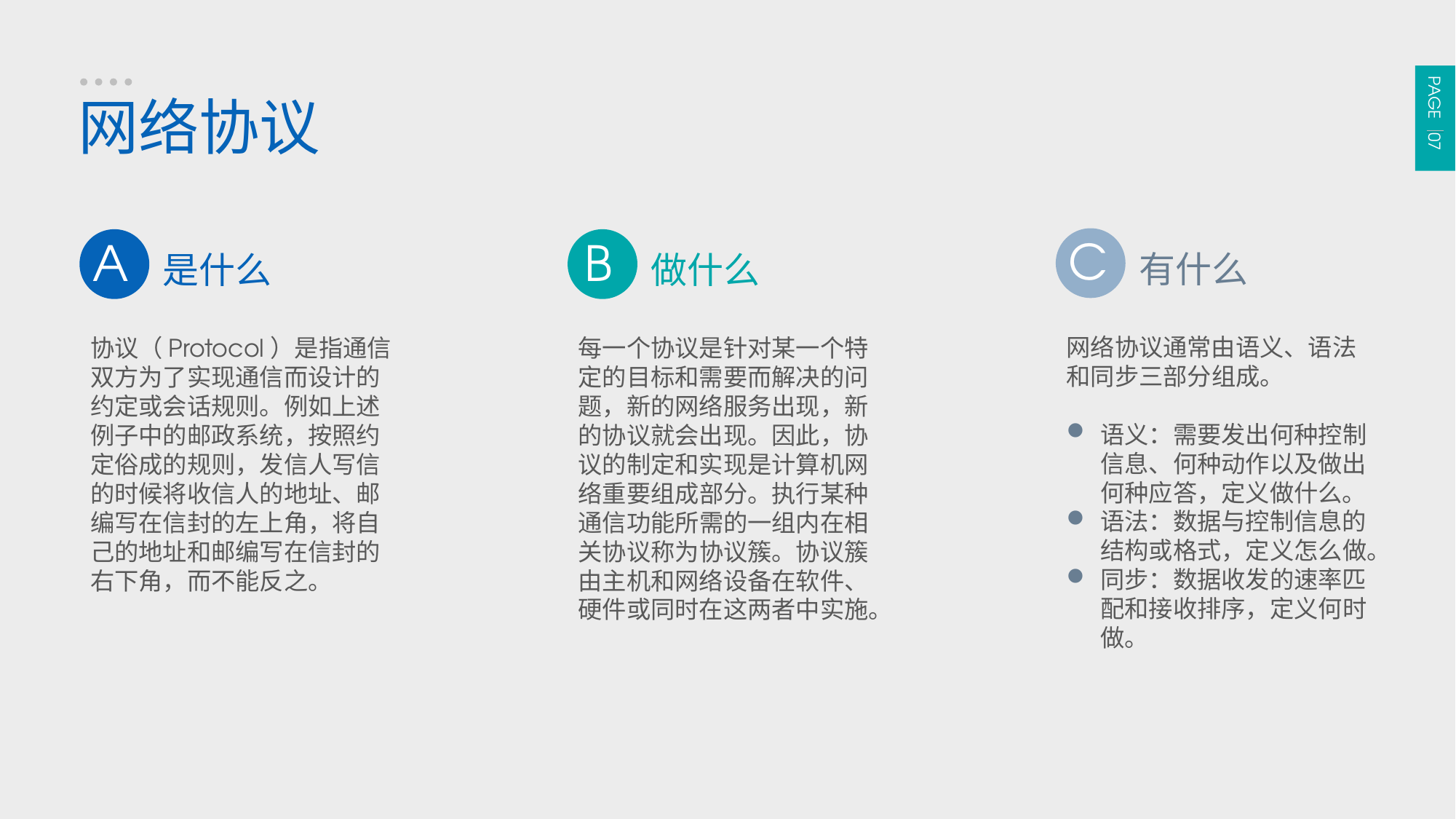

PAGE   07
网络协议
C

有什么
网络协议通常由语义、语法和同步三部分组成。

语义：需要发出何种控制信息、何种动作以及做出何种应答，定义做什么。
语法：数据与控制信息的结构或格式，定义怎么做。
同步：数据收发的速率匹配和接收排序，定义何时做。
A

是什么
协议（Protocol）是指通信双方为了实现通信而设计的约定或会话规则。例如上述例子中的邮政系统，按照约定俗成的规则，发信人写信的时候将收信人的地址、邮编写在信封的左上角，将自己的地址和邮编写在信封的右下角，而不能反之。
B

做什么
每一个协议是针对某一个特定的目标和需要而解决的问题，新的网络服务出现，新的协议就会出现。因此，协议的制定和实现是计算机网络重要组成部分。执行某种通信功能所需的一组内在相关协议称为协议簇。协议簇由主机和网络设备在软件、硬件或同时在这两者中实施。